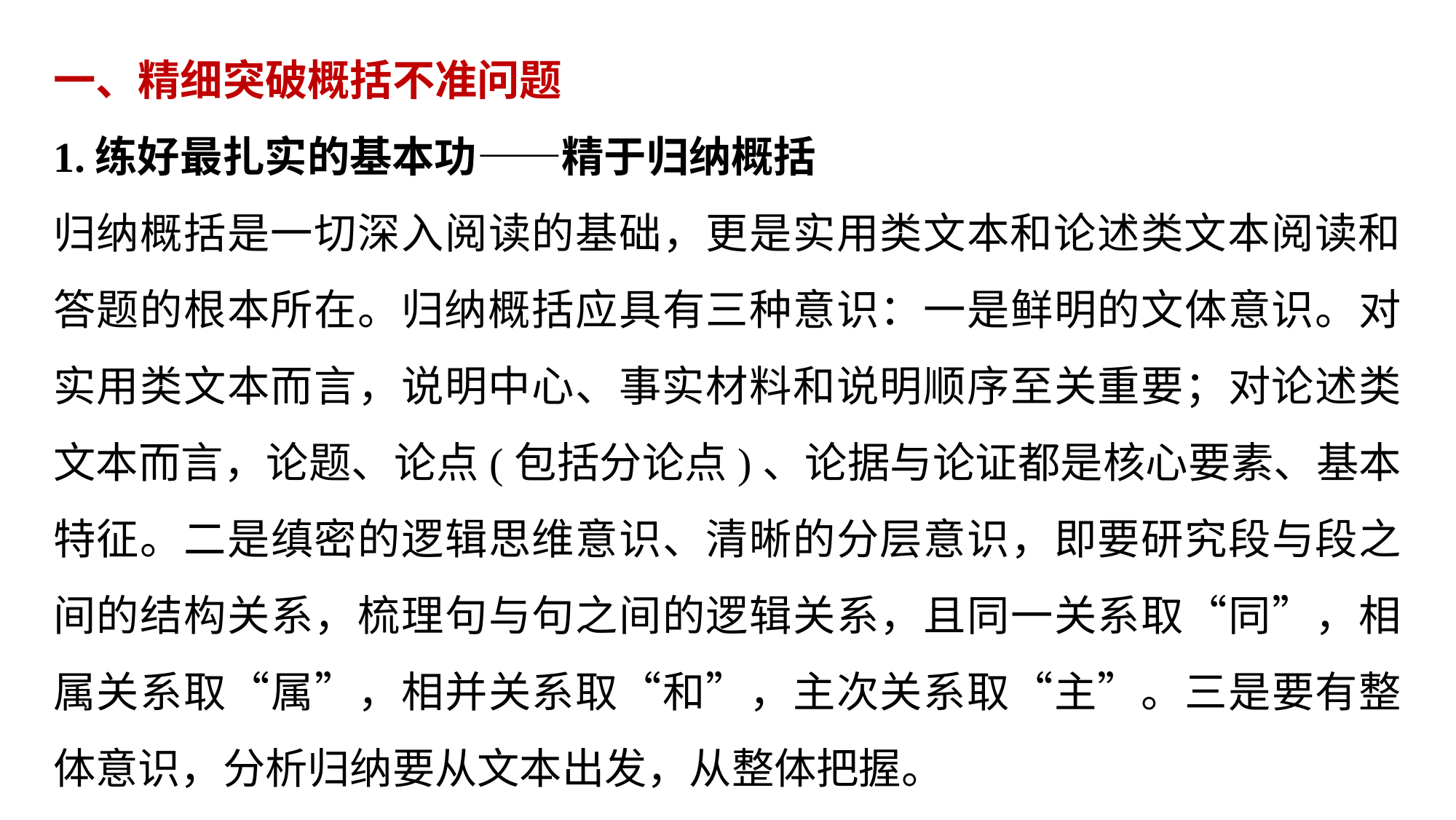

一、精细突破概括不准问题
1.练好最扎实的基本功——精于归纳概括
归纳概括是一切深入阅读的基础，更是实用类文本和论述类文本阅读和答题的根本所在。归纳概括应具有三种意识：一是鲜明的文体意识。对实用类文本而言，说明中心、事实材料和说明顺序至关重要；对论述类文本而言，论题、论点(包括分论点)、论据与论证都是核心要素、基本特征。二是缜密的逻辑思维意识、清晰的分层意识，即要研究段与段之间的结构关系，梳理句与句之间的逻辑关系，且同一关系取“同”，相属关系取“属”，相并关系取“和”，主次关系取“主”。三是要有整体意识，分析归纳要从文本出发，从整体把握。